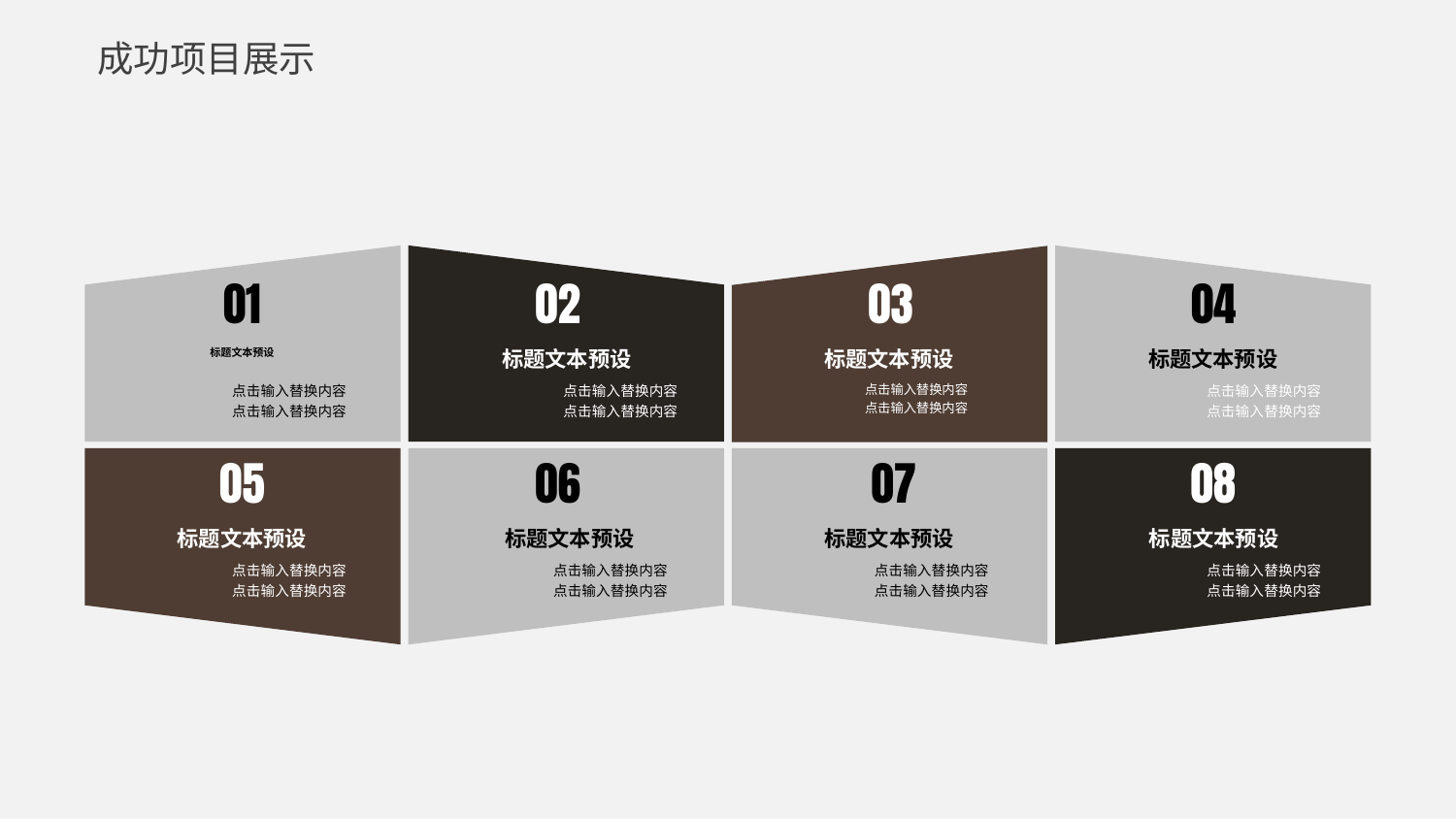

成功项目展示

01
标题文本预设
点击输入替换内容
点击输入替换内容

02
标题文本预设
点击输入替换内容
点击输入替换内容

04
标题文本预设
点击输入替换内容
点击输入替换内容

03
标题文本预设
点击输入替换内容
点击输入替换内容

05
标题文本预设
点击输入替换内容
点击输入替换内容

06
标题文本预设
点击输入替换内容
点击输入替换内容

07
标题文本预设
点击输入替换内容
点击输入替换内容

08
标题文本预设
点击输入替换内容
点击输入替换内容